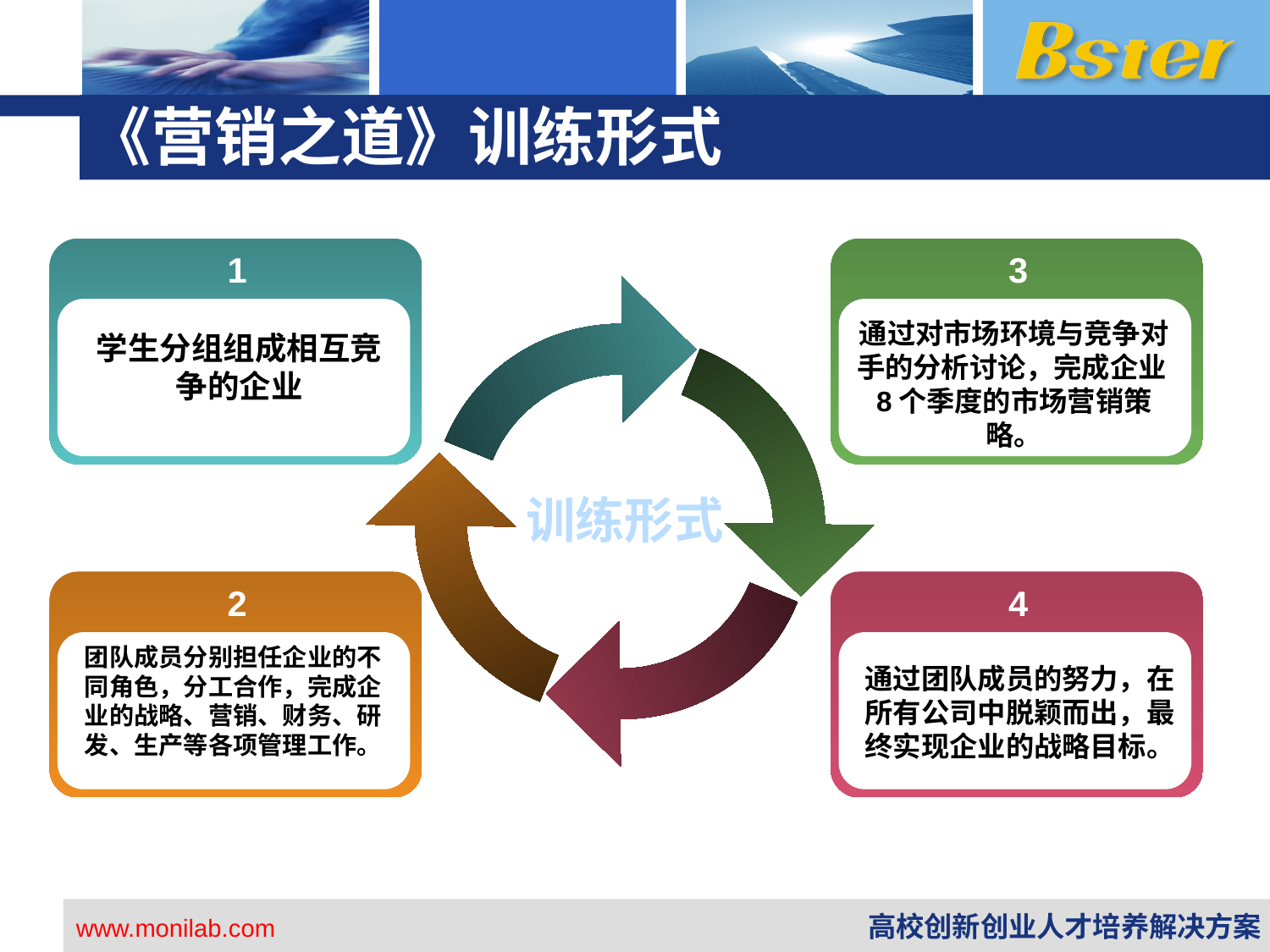

# 《营销之道》训练形式

1
3

通过对市场环境与竞争对手的分析讨论，完成企业8个季度的市场营销策略。
学生分组组成相互竞争的企业

训练形式

2
4

团队成员分别担任企业的不同角色，分工合作，完成企业的战略、营销、财务、研发、生产等各项管理工作。
通过团队成员的努力，在所有公司中脱颖而出，最终实现企业的战略目标。